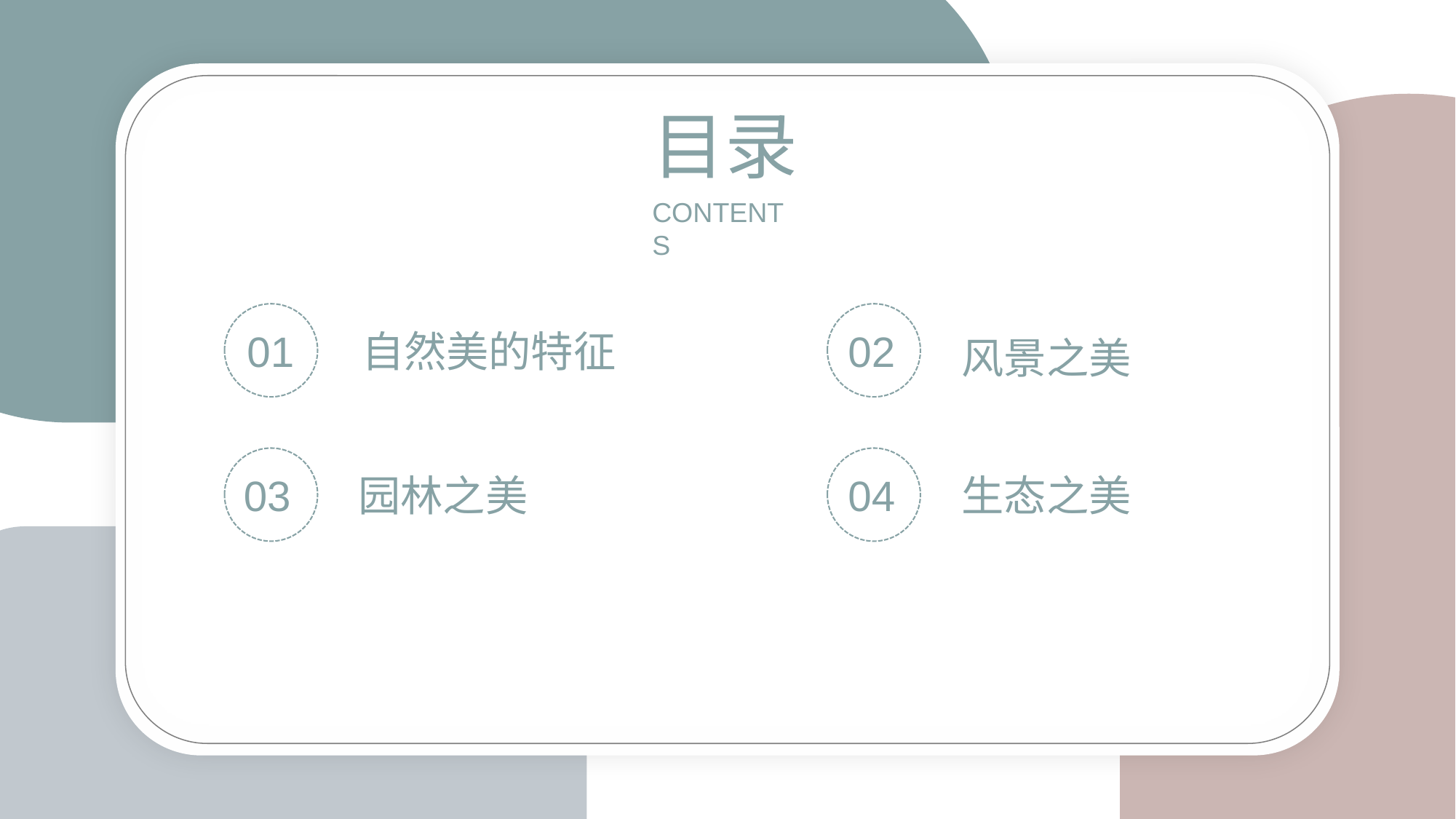

目录
CONTENTS

01
自然美的特征
02
风景之美

03
园林之美
04
生态之美